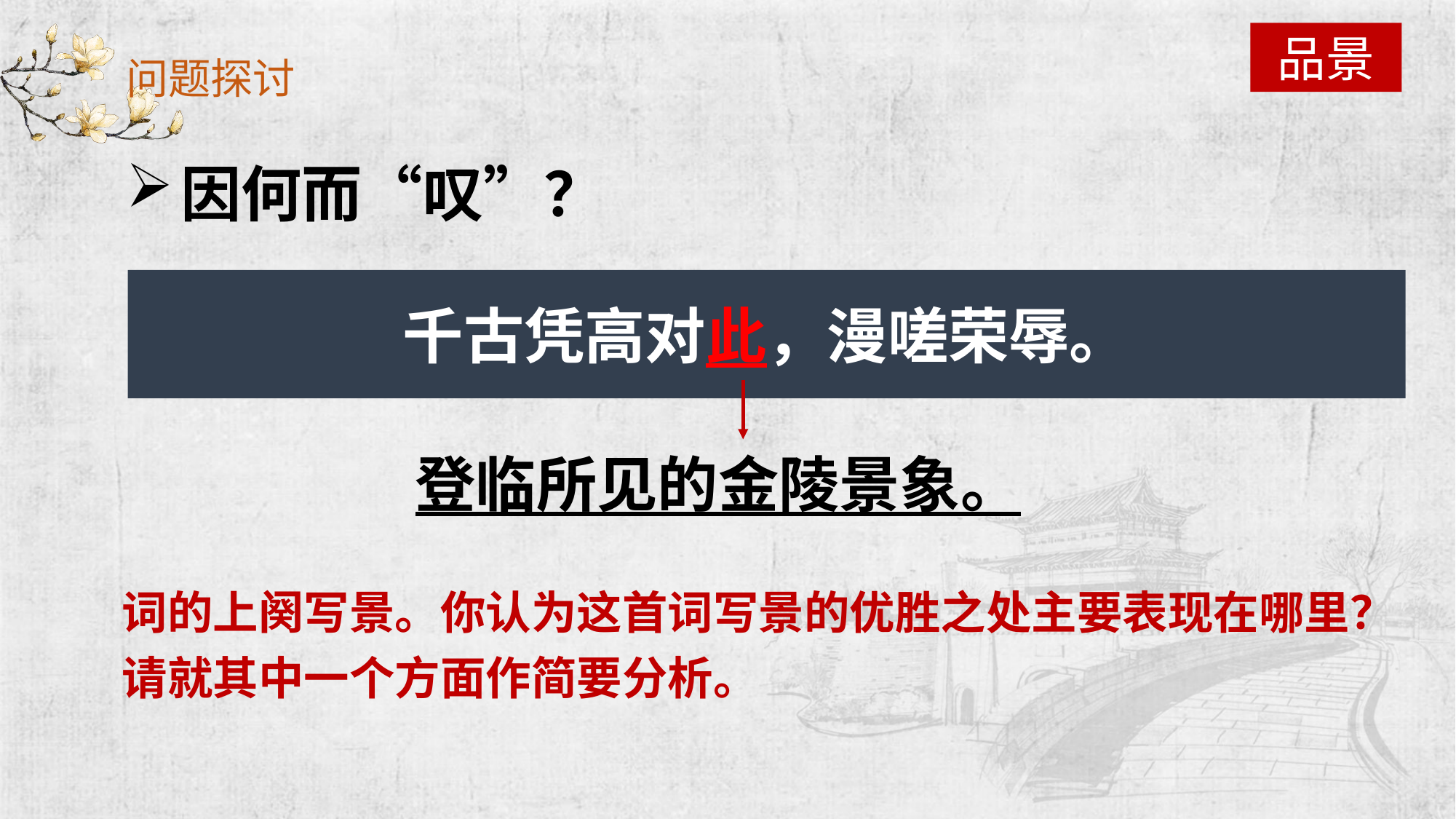

品景
问题探讨
因何而“叹”？
千古凭高对此，漫嗟荣辱。
登临所见的金陵景象。
词的上阕写景。你认为这首词写景的优胜之处主要表现在哪里？请就其中一个方面作简要分析。